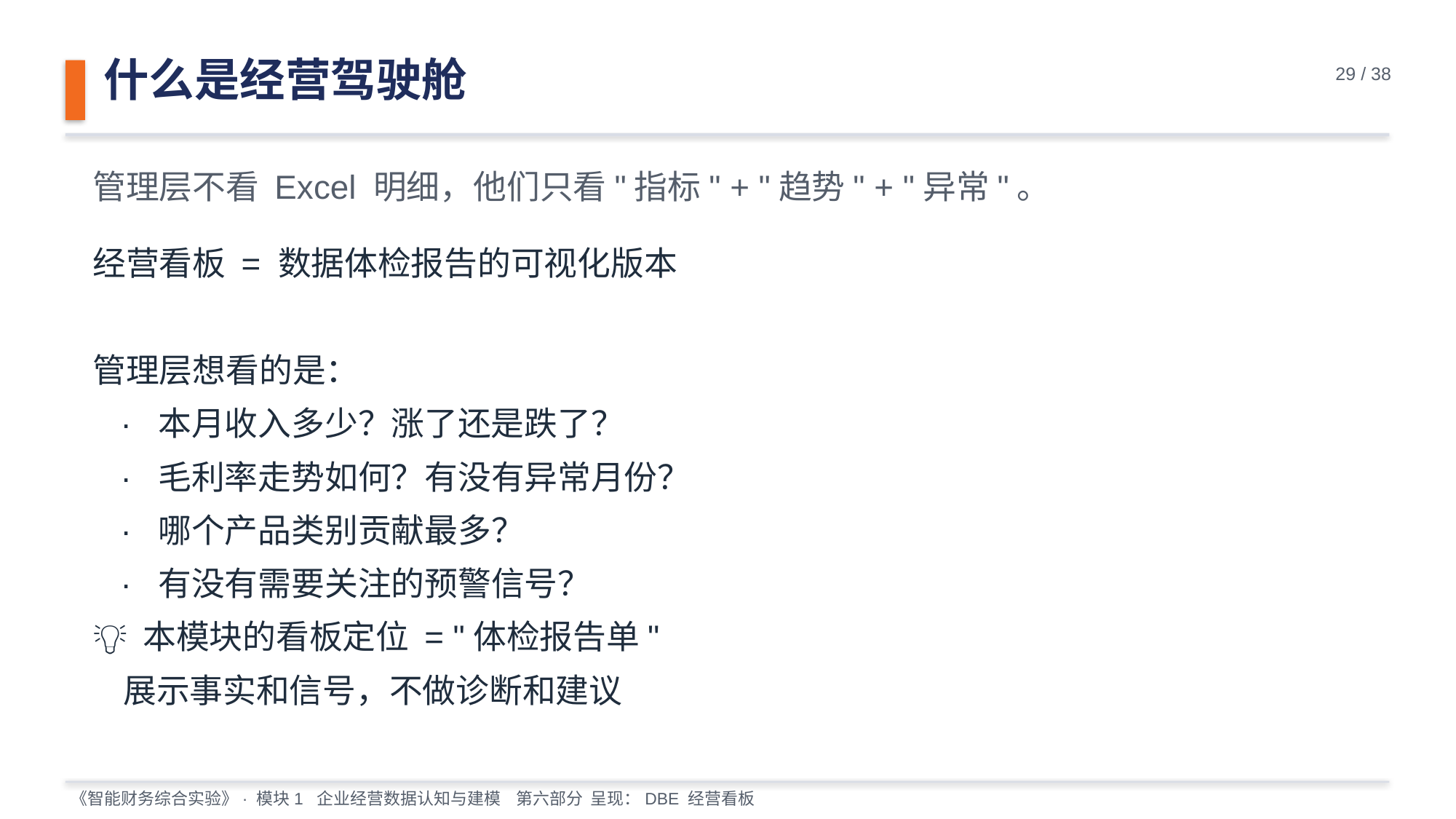

什么是经营驾驶舱

29 / 38

管理层不看 Excel 明细，他们只看"指标" + "趋势" + "异常"。
经营看板 = 数据体检报告的可视化版本

管理层想看的是：
   ·  本月收入多少？涨了还是跌了？
   ·  毛利率走势如何？有没有异常月份？
   ·  哪个产品类别贡献最多？
   ·  有没有需要关注的预警信号？
💡 本模块的看板定位 = "体检报告单"
   展示事实和信号，不做诊断和建议

《智能财务综合实验》· 模块1  企业经营数据认知与建模    第六部分  呈现：DBE 经营看板